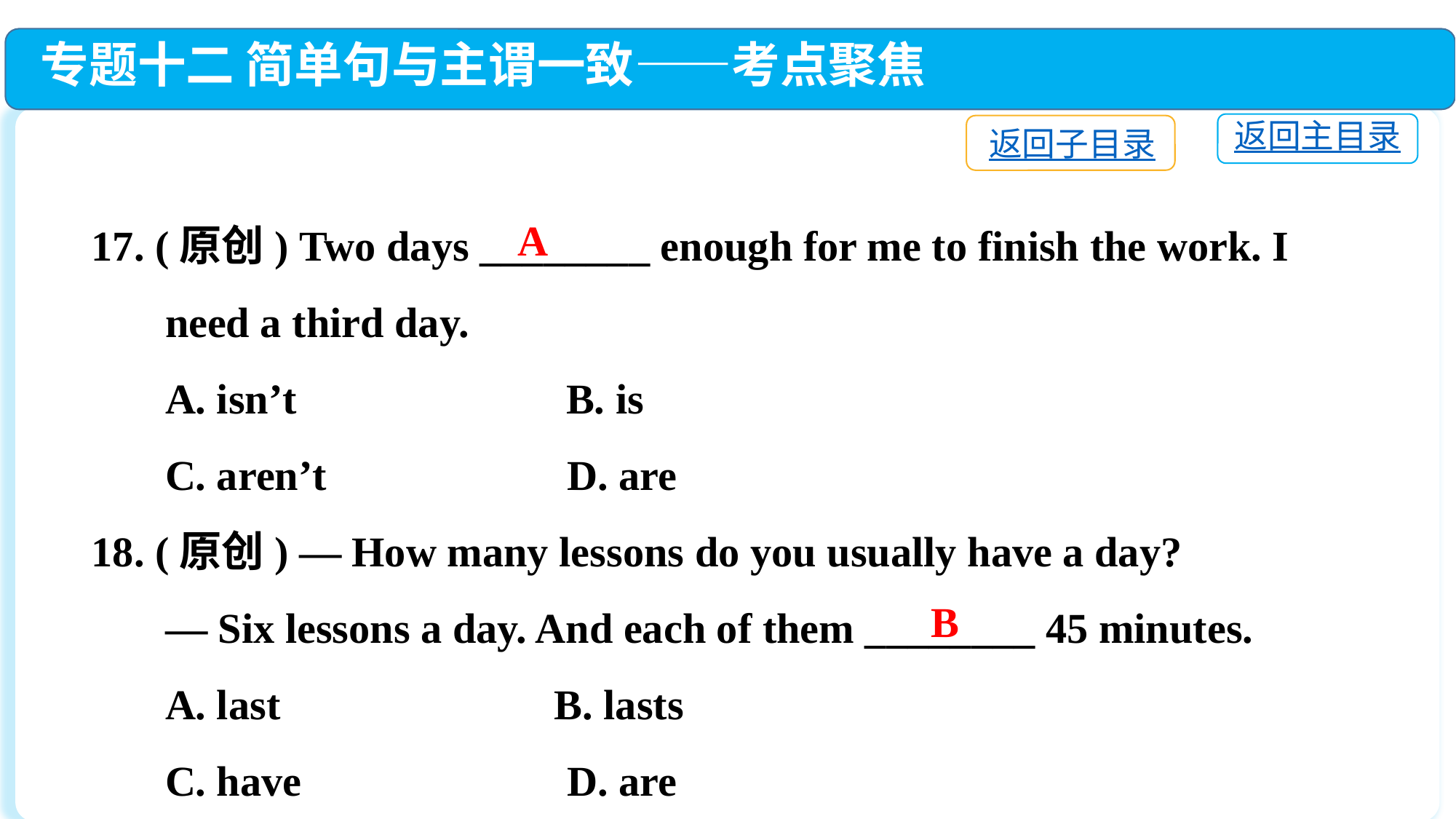

专题十二 简单句与主谓一致——考点聚焦

返回主目录

返回子目录
17. (原创) Two days ________ enough for me to finish the work. I
       need a third day.
       A. isn’t　　                 B. is
       C. aren’t　　              D. are
18. (原创) — How many lessons do you usually have a day?
       — Six lessons a day. And each of them ________ 45 minutes.
       A. last　　　	             B. lasts
       C. have　　　	   D. are
A
B